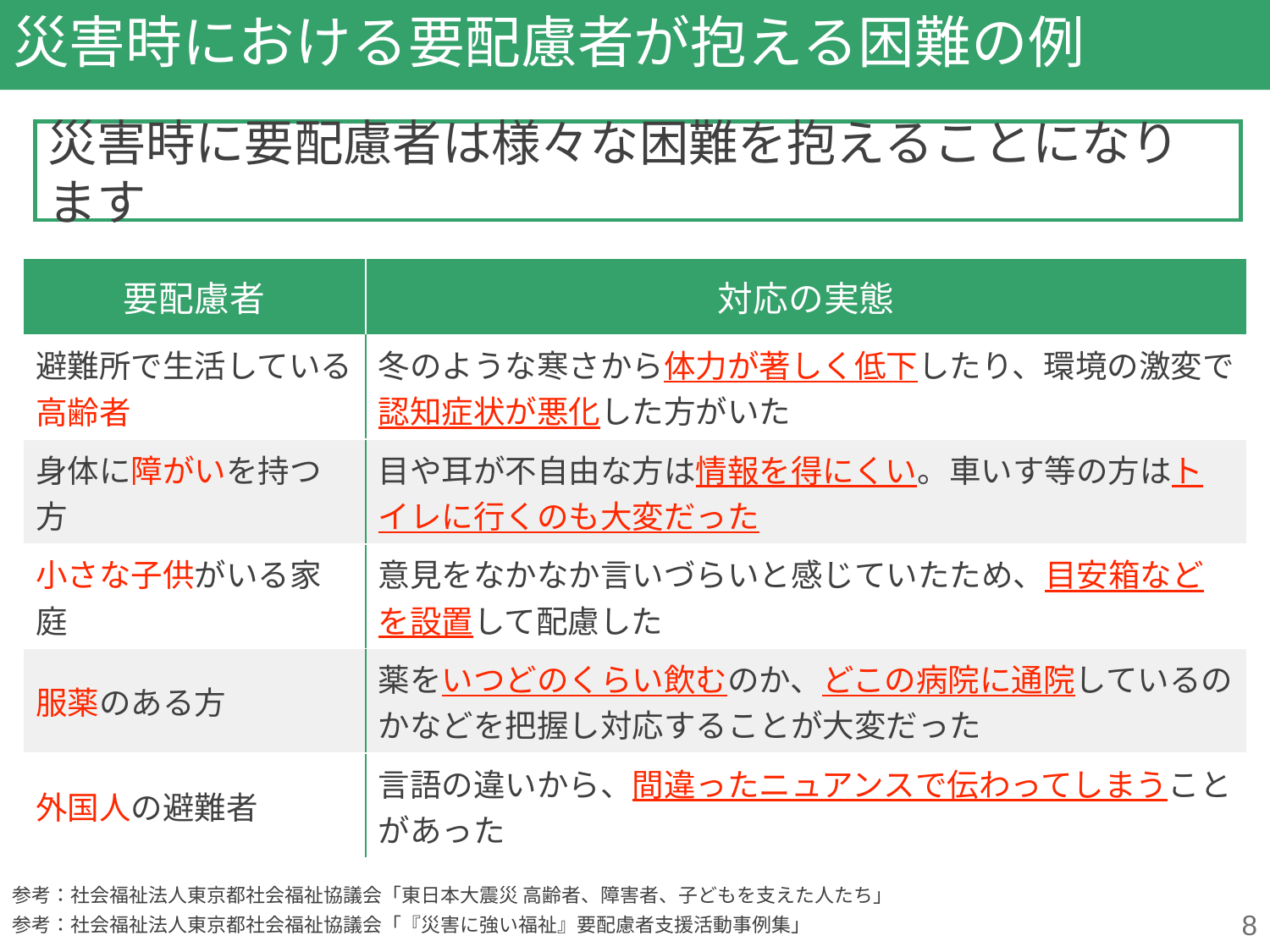

# 災害時における要配慮者が抱える困難の例
災害時に要配慮者は様々な困難を抱えることになります
| 要配慮者 | 対応の実態 |
| --- | --- |
| 避難所で生活している高齢者 | 冬のような寒さから体力が著しく低下したり、環境の激変で認知症状が悪化した方がいた |
| 身体に障がいを持つ方 | 目や耳が不自由な方は情報を得にくい。車いす等の方はトイレに行くのも大変だった |
| 小さな子供がいる家庭 | 意見をなかなか言いづらいと感じていたため、目安箱などを設置して配慮した |
| 服薬のある方 | 薬をいつどのくらい飲むのか、どこの病院に通院しているのかなどを把握し対応することが大変だった |
| 外国人の避難者 | 言語の違いから、間違ったニュアンスで伝わってしまうことがあった |
参考：社会福祉法人東京都社会福祉協議会「東日本大震災 高齢者、障害者、子どもを支えた人たち」
参考：社会福祉法人東京都社会福祉協議会「『災害に強い福祉』要配慮者支援活動事例集」
8